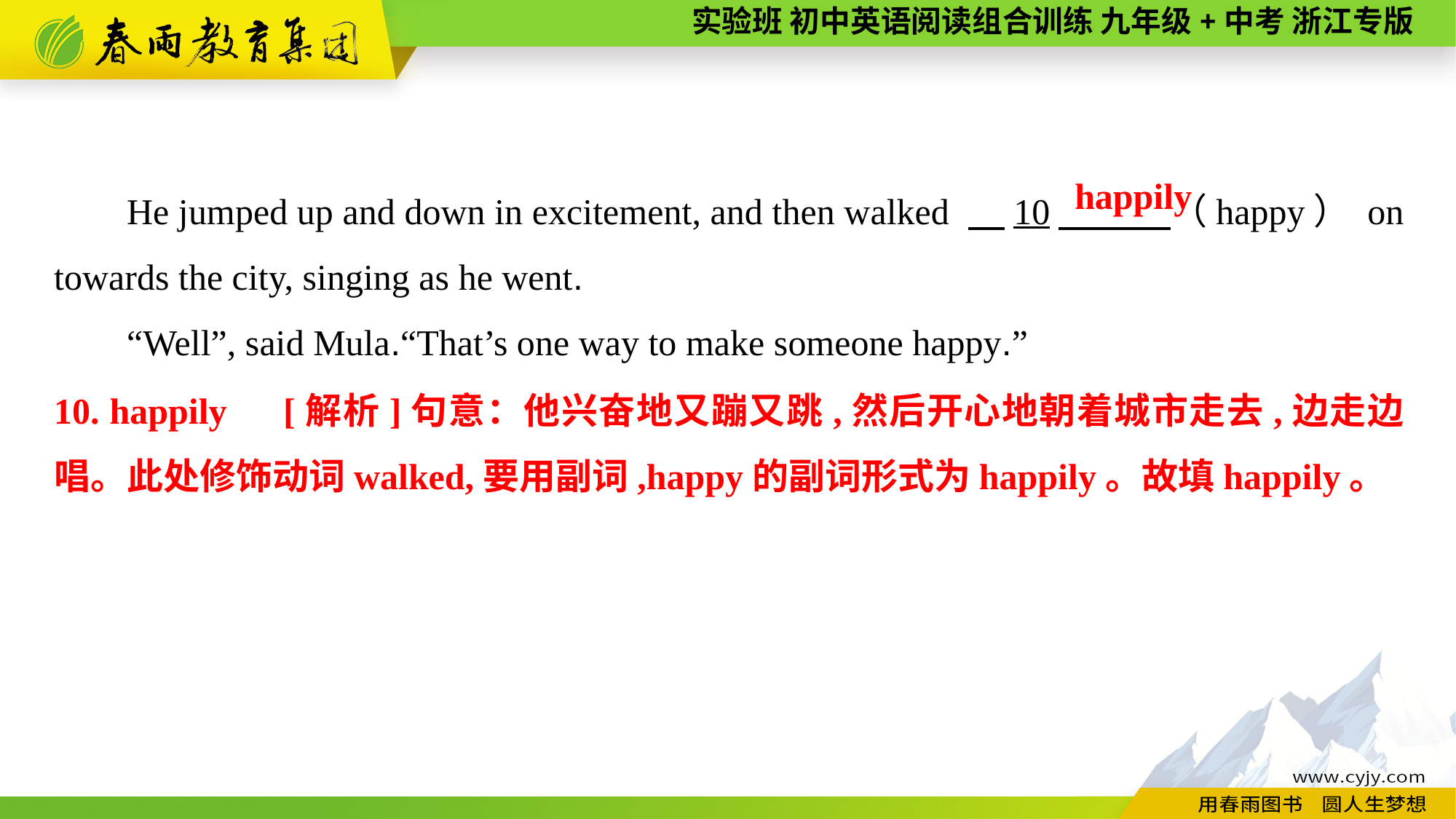

He jumped up and down in excitement, and then walked 　10　         （happy） on towards the city, singing as he went.
“Well”, said Mula.“That’s one way to make someone happy.”
happily
10. happily　[解析]句意：他兴奋地又蹦又跳,然后开心地朝着城市走去,边走边唱。此处修饰动词walked,要用副词,happy的副词形式为happily。故填happily。